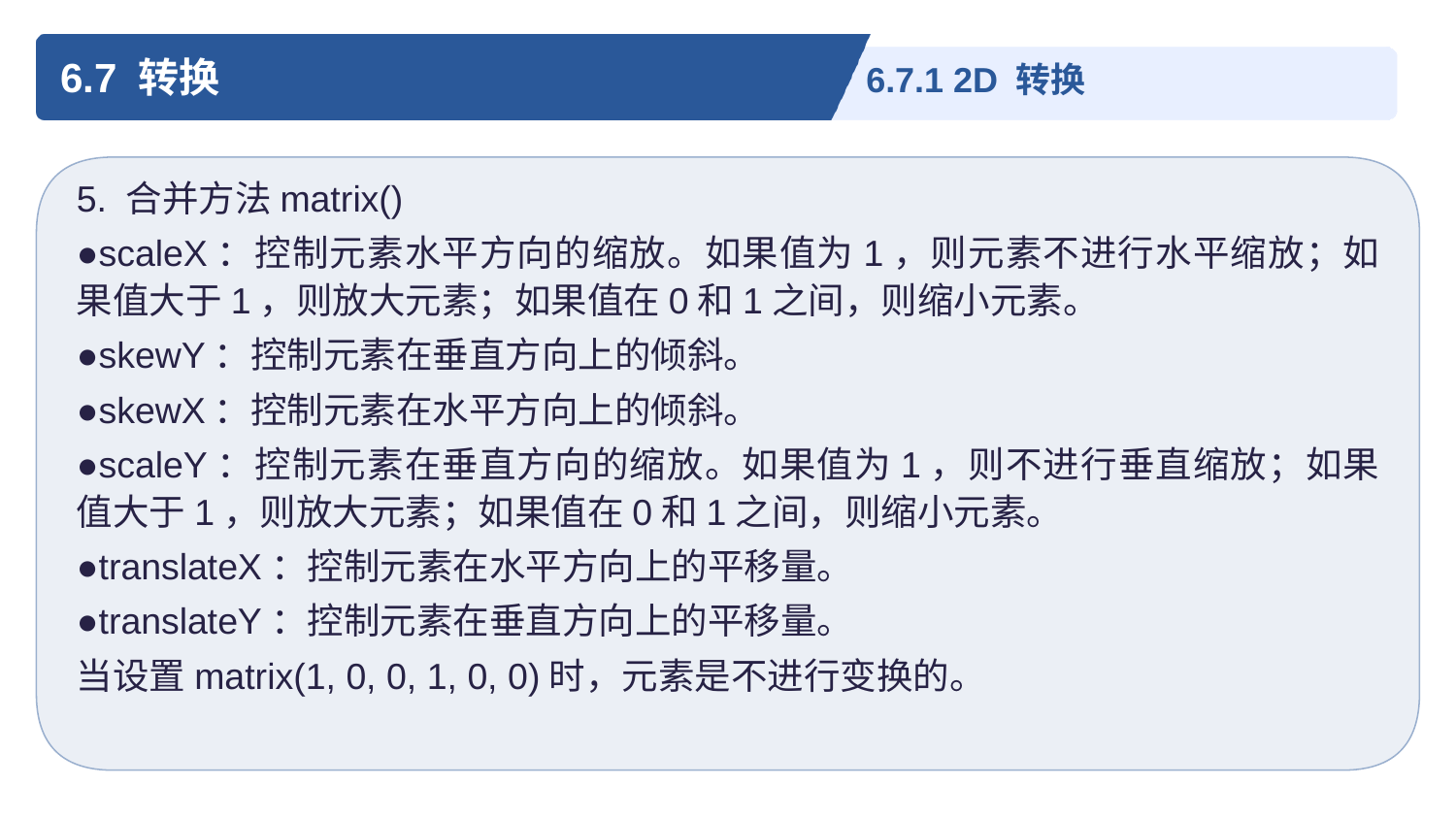

6.7 转换
6.7.1 2D 转换

5. 合并方法matrix()
●scaleX：控制元素水平方向的缩放。如果值为1，则元素不进行水平缩放；如果值大于1，则放大元素；如果值在0和1之间，则缩小元素。
●skewY：控制元素在垂直方向上的倾斜。
●skewX：控制元素在水平方向上的倾斜。
●scaleY：控制元素在垂直方向的缩放。如果值为1，则不进行垂直缩放；如果值大于1，则放大元素；如果值在0和1之间，则缩小元素。
●translateX：控制元素在水平方向上的平移量。
●translateY：控制元素在垂直方向上的平移量。
当设置matrix(1, 0, 0, 1, 0, 0)时，元素是不进行变换的。